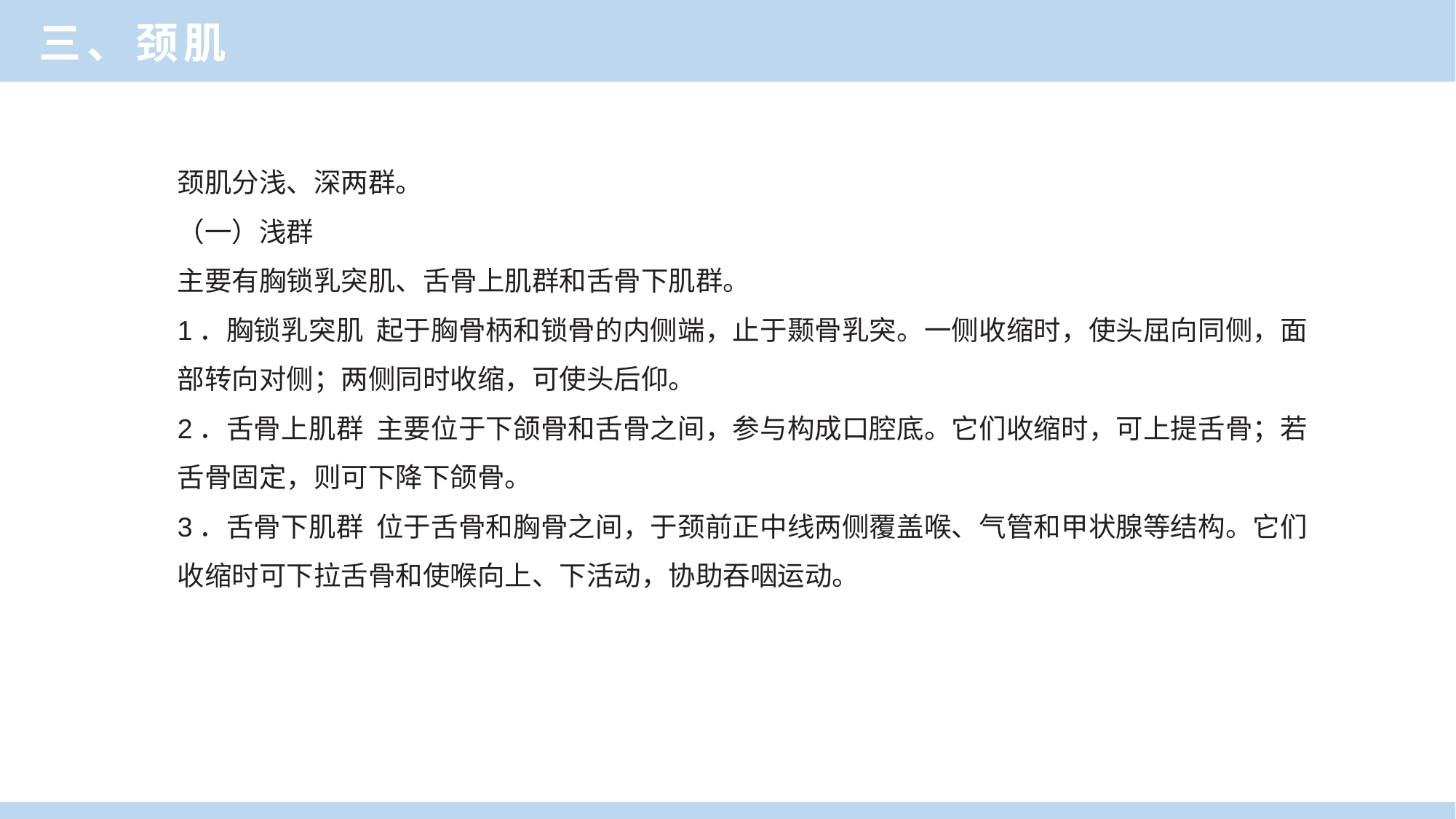

三、颈肌

颈肌分浅、深两群。
（一）浅群
主要有胸锁乳突肌、舌骨上肌群和舌骨下肌群。
1．胸锁乳突肌  起于胸骨柄和锁骨的内侧端，止于颞骨乳突。一侧收缩时，使头屈向同侧，面部转向对侧；两侧同时收缩，可使头后仰。
2．舌骨上肌群  主要位于下颌骨和舌骨之间，参与构成口腔底。它们收缩时，可上提舌骨；若舌骨固定，则可下降下颌骨。
3．舌骨下肌群  位于舌骨和胸骨之间，于颈前正中线两侧覆盖喉、气管和甲状腺等结构。它们收缩时可下拉舌骨和使喉向上、下活动，协助吞咽运动。